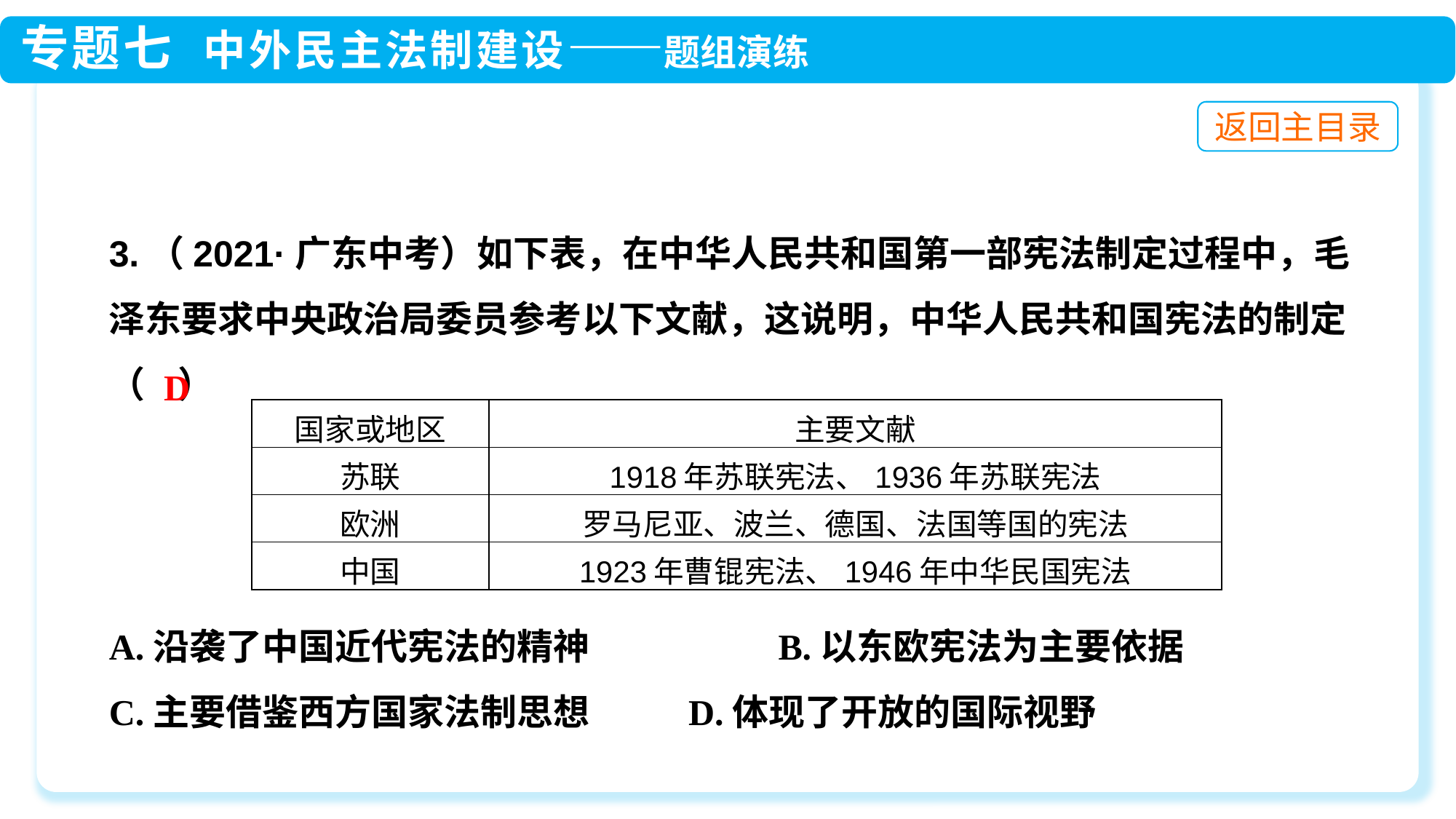

3.（2021·广东中考）如下表，在中华人民共和国第一部宪法制定过程中，毛泽东要求中央政治局委员参考以下文献，这说明，中华人民共和国宪法的制定（    ）

A.沿袭了中国近代宪法的精神                      B.以东欧宪法为主要依据
C.主要借鉴西方国家法制思想           D.体现了开放的国际视野
D
| 国家或地区 | 主要文献 |
| --- | --- |
| 苏联 | 1918年苏联宪法、1936年苏联宪法 |
| 欧洲 | 罗马尼亚、波兰、德国、法国等国的宪法 |
| 中国 | 1923年曹锟宪法、1946年中华民国宪法 |